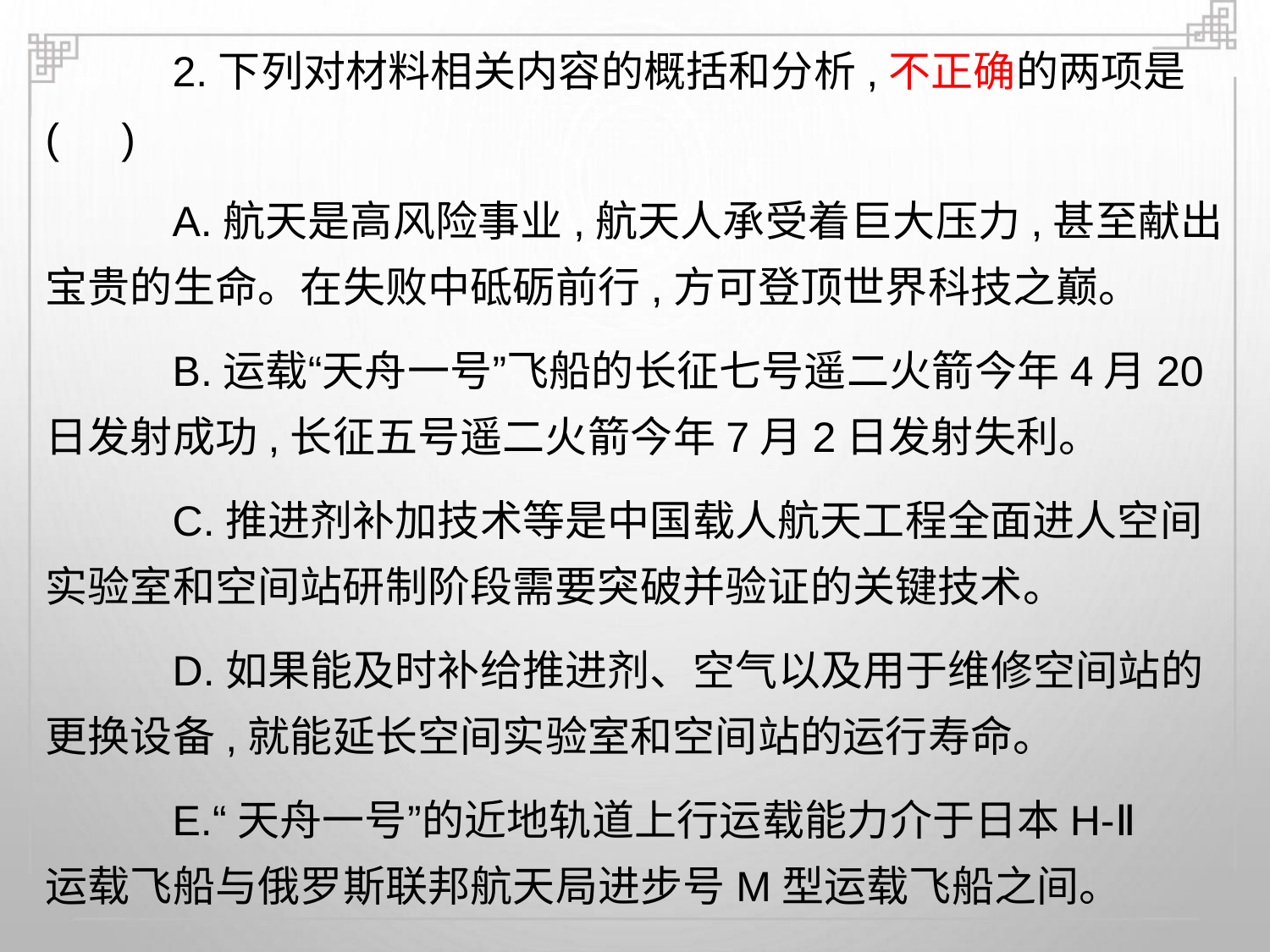

2.下列对材料相关内容的概括和分析,不正确的两项是
A.航天是高风险事业,航天人承受着巨大压力,甚至献出
(  )
宝贵的生命。在失败中砥砺前行,方可登顶世界科技之巅。
B.运载“天舟一号”飞船的长征七号遥二火箭今年4月20
日发射成功,长征五号遥二火箭今年7月2日发射失利。
C.推进剂补加技术等是中国载人航天工程全面进人空间
实验室和空间站研制阶段需要突破并验证的关键技术。
D.如果能及时补给推进剂、空气以及用于维修空间站的
更换设备,就能延长空间实验室和空间站的运行寿命。
E.“天舟一号”的近地轨道上行运载能力介于日本H-Ⅱ
运载飞船与俄罗斯联邦航天局进步号M型运载飞船之间。